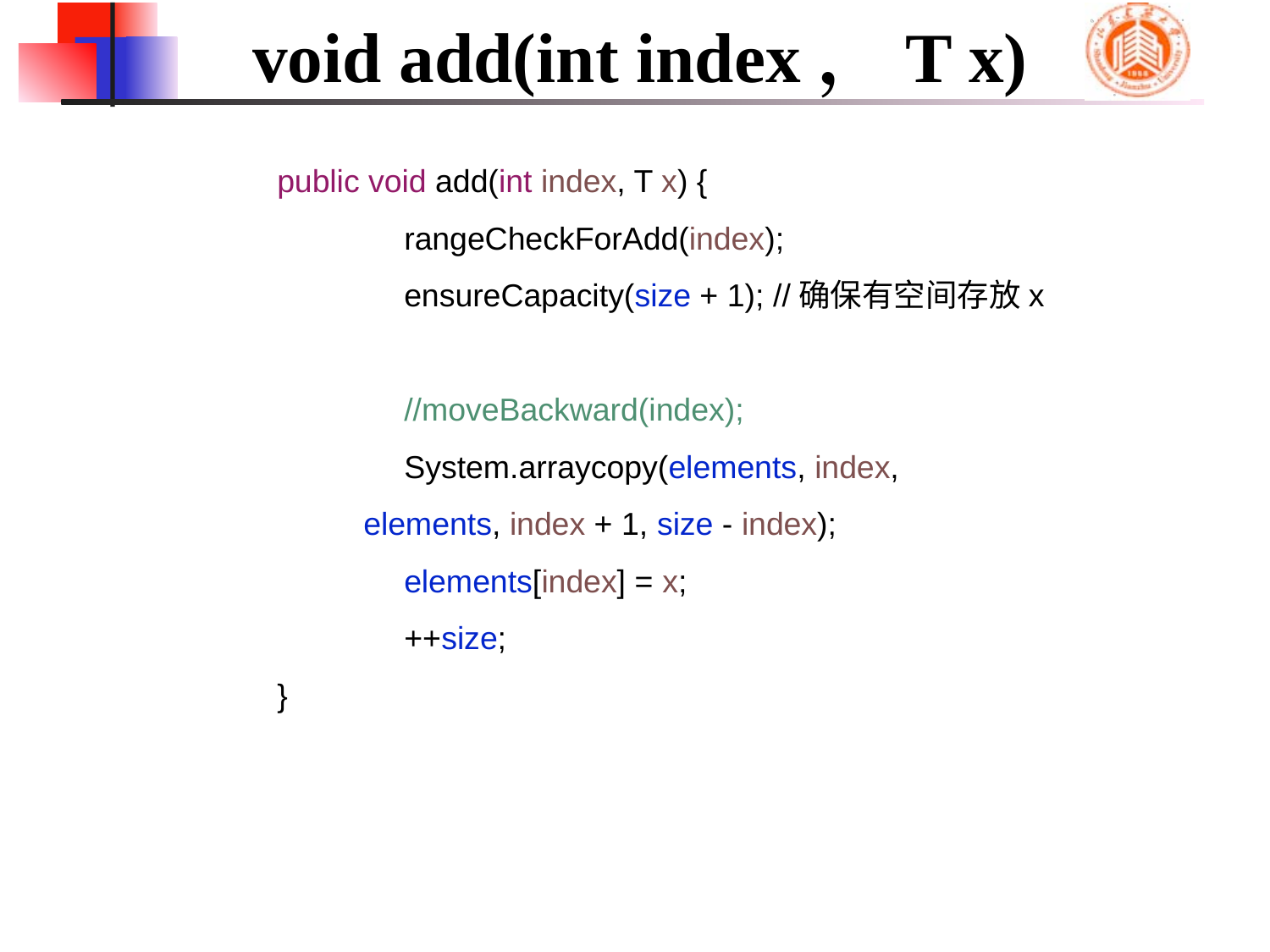

# void add(int index，T x)
	public void add(int index, T x) {
		rangeCheckForAdd(index);
		ensureCapacity(size + 1); //确保有空间存放x

		//moveBackward(index);
		System.arraycopy(elements, index,
                        elements, index + 1, size - index);
		elements[index] = x;
		++size;
	}